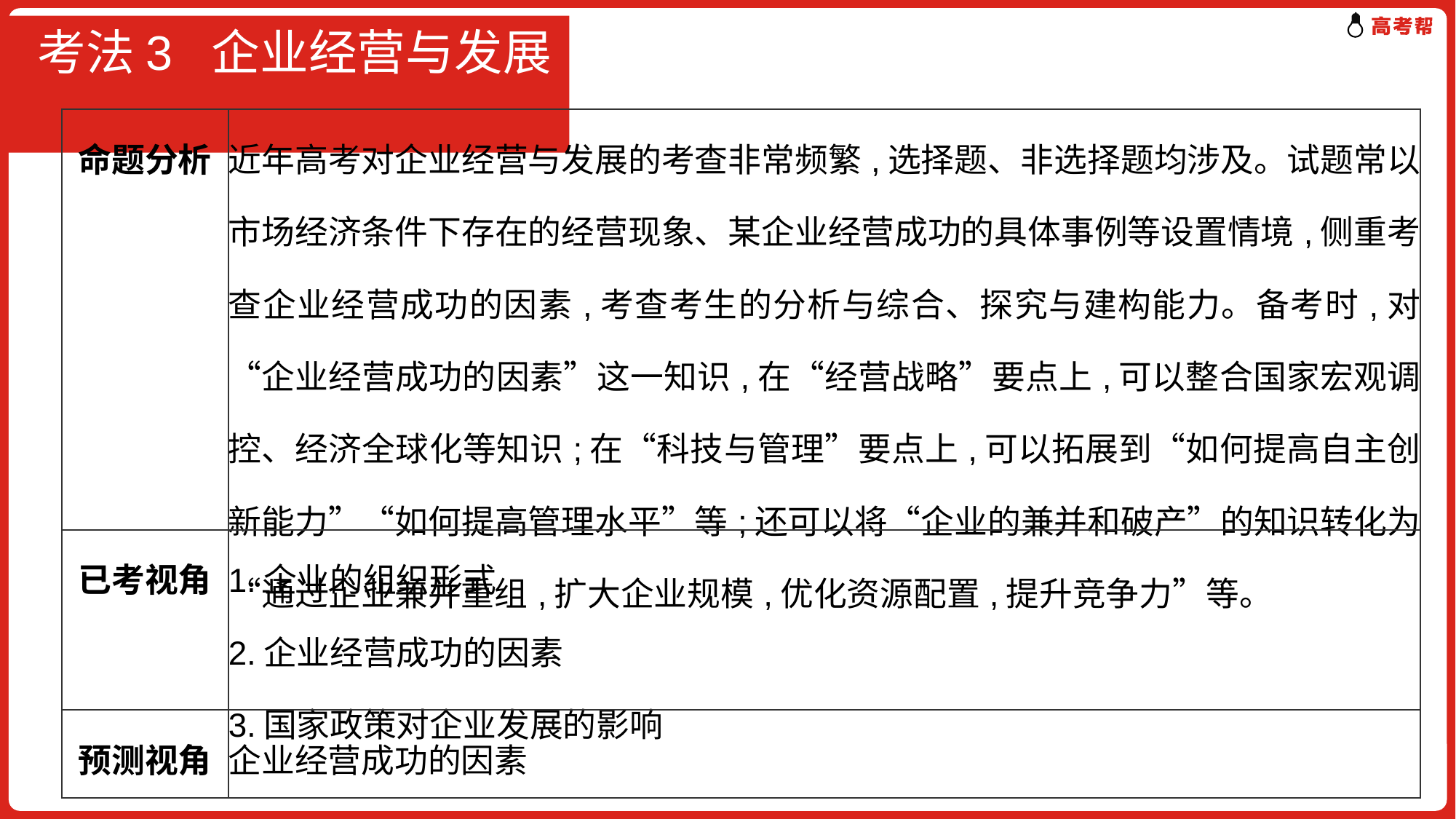

# 考法3  企业经营与发展
| 命题分析 | 近年高考对企业经营与发展的考查非常频繁,选择题、非选择题均涉及。试题常以市场经济条件下存在的经营现象、某企业经营成功的具体事例等设置情境,侧重考查企业经营成功的因素,考查考生的分析与综合、探究与建构能力。备考时,对“企业经营成功的因素”这一知识,在“经营战略”要点上,可以整合国家宏观调控、经济全球化等知识;在“科技与管理”要点上,可以拓展到“如何提高自主创新能力”“如何提高管理水平”等;还可以将“企业的兼并和破产”的知识转化为“通过企业兼并重组,扩大企业规模,优化资源配置,提升竞争力”等。 |
| --- | --- |
| 已考视角 | 1.企业的组织形式 2.企业经营成功的因素 3.国家政策对企业发展的影响 |
| 预测视角 | 企业经营成功的因素 |